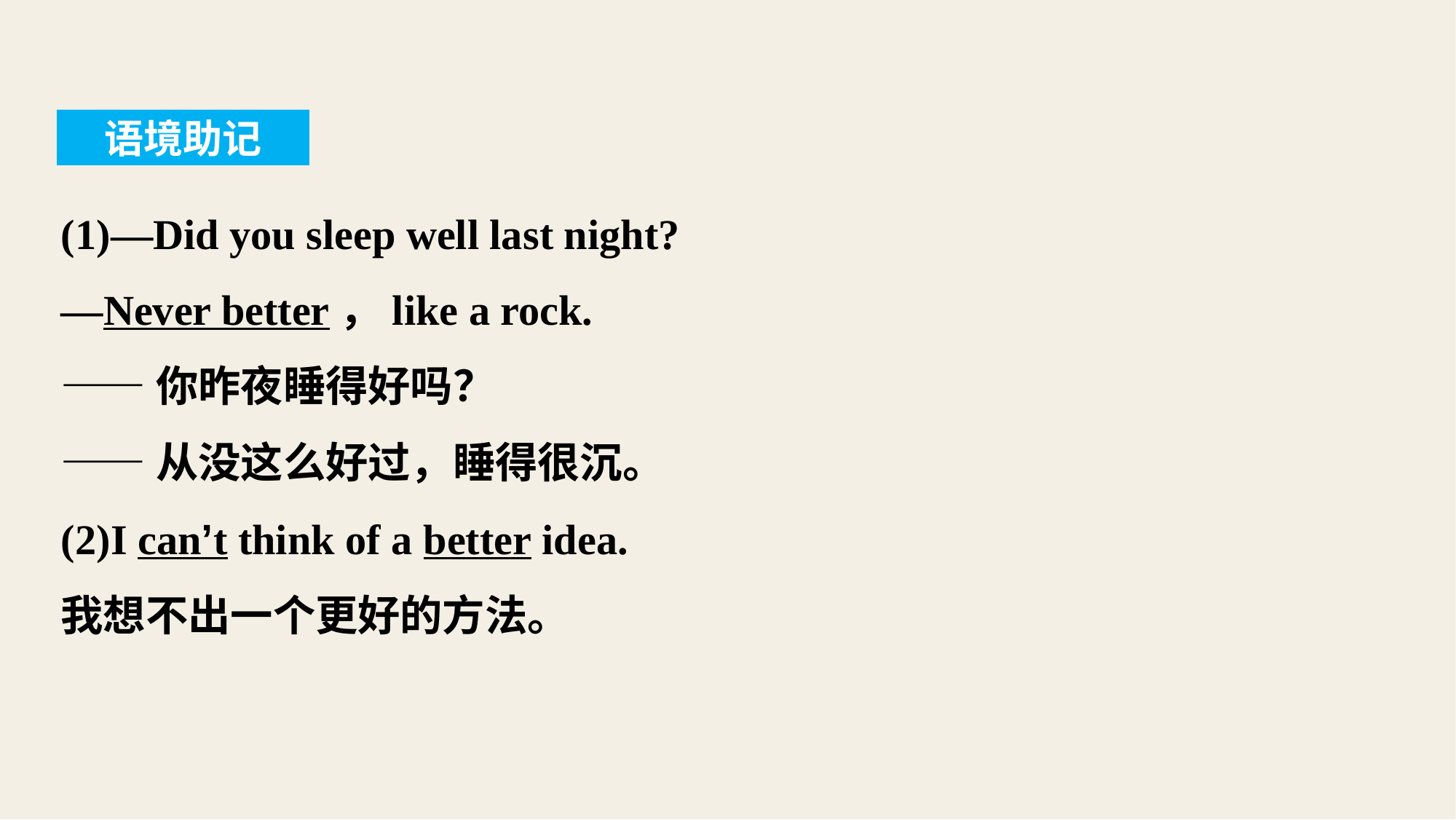

语境助记
(1)—Did you sleep well last night?
—Never better，like a rock.
——你昨夜睡得好吗？
——从没这么好过，睡得很沉。
(2)I can’t think of a better idea.
我想不出一个更好的方法。